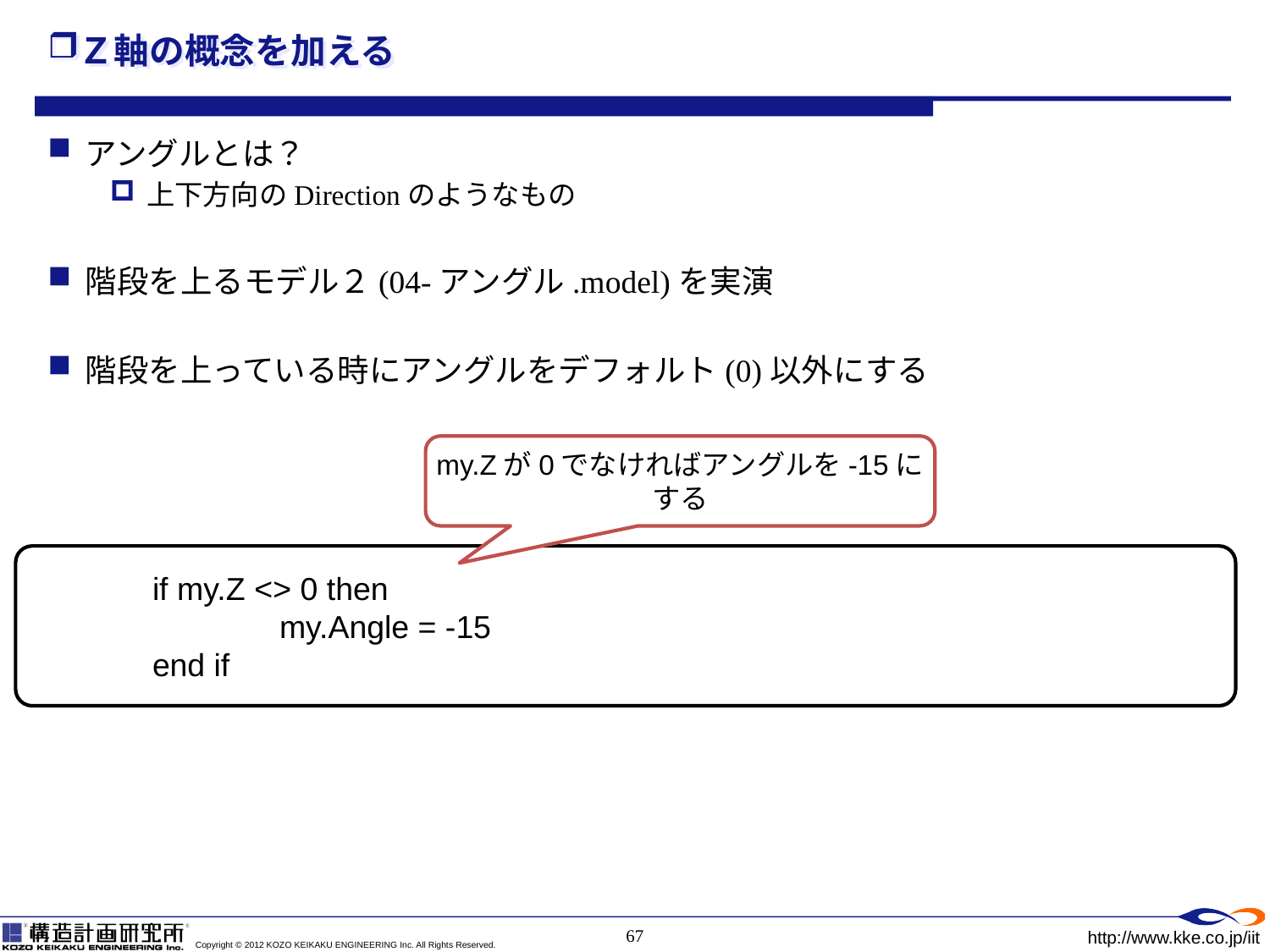

# Ｚ軸の概念を加える
アングルとは？
上下方向のDirectionのようなもの

階段を上るモデル２(04-アングル.model)を実演

階段を上っている時にアングルをデフォルト(0)以外にする
my.Zが0でなければアングルを-15にする
	if my.Z <> 0 then
		my.Angle = -15
	end if
67